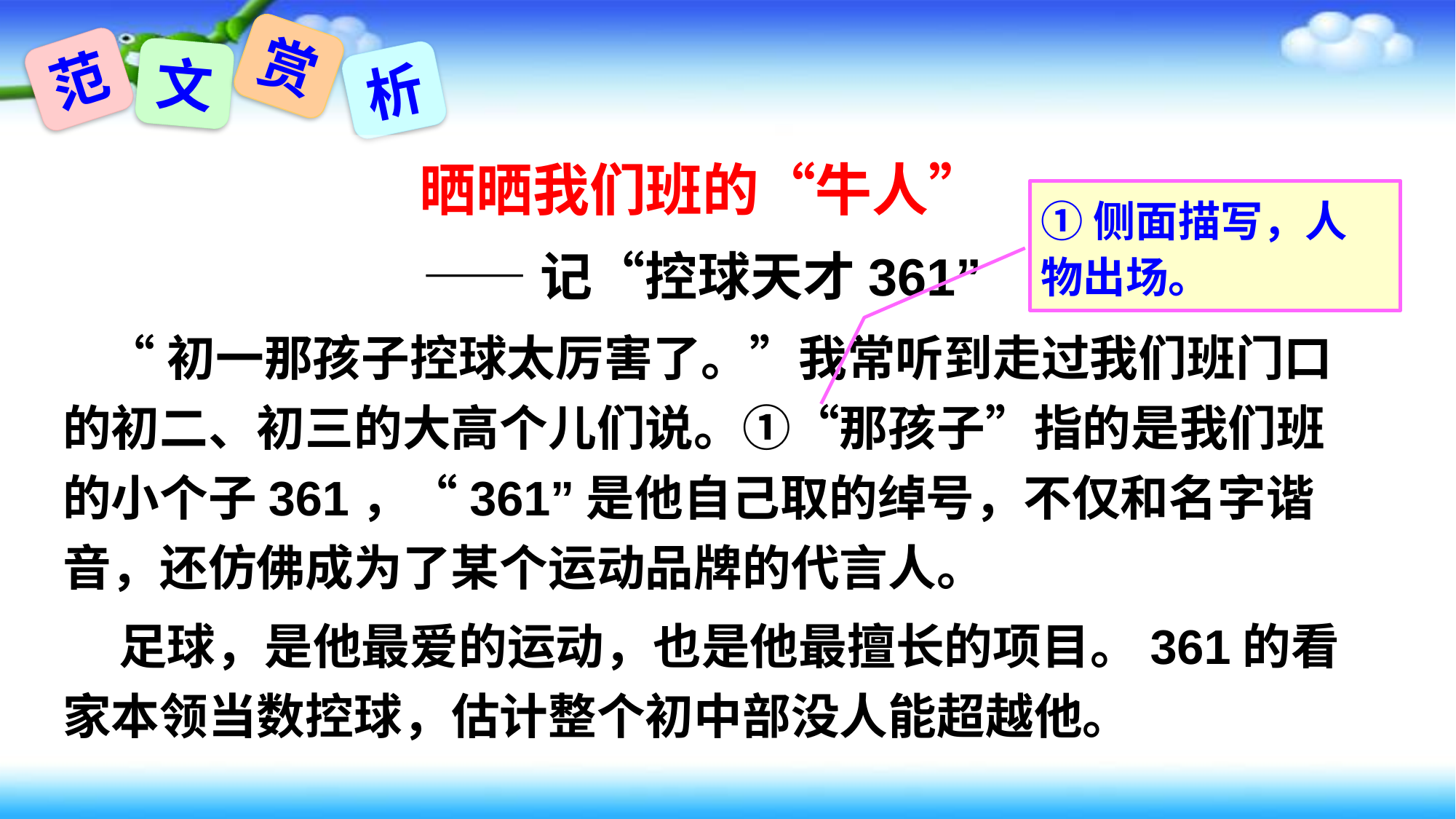

赏
范
文
析
晒晒我们班的“牛人”
——记“控球天才361”
    “初一那孩子控球太厉害了。”我常听到走过我们班门口的初二、初三的大高个儿们说。①“那孩子”指的是我们班的小个子361，“361”是他自己取的绰号，不仅和名字谐音，还仿佛成为了某个运动品牌的代言人。
    足球，是他最爱的运动，也是他最擅长的项目。361的看家本领当数控球，估计整个初中部没人能超越他。
①侧面描写，人物出场。